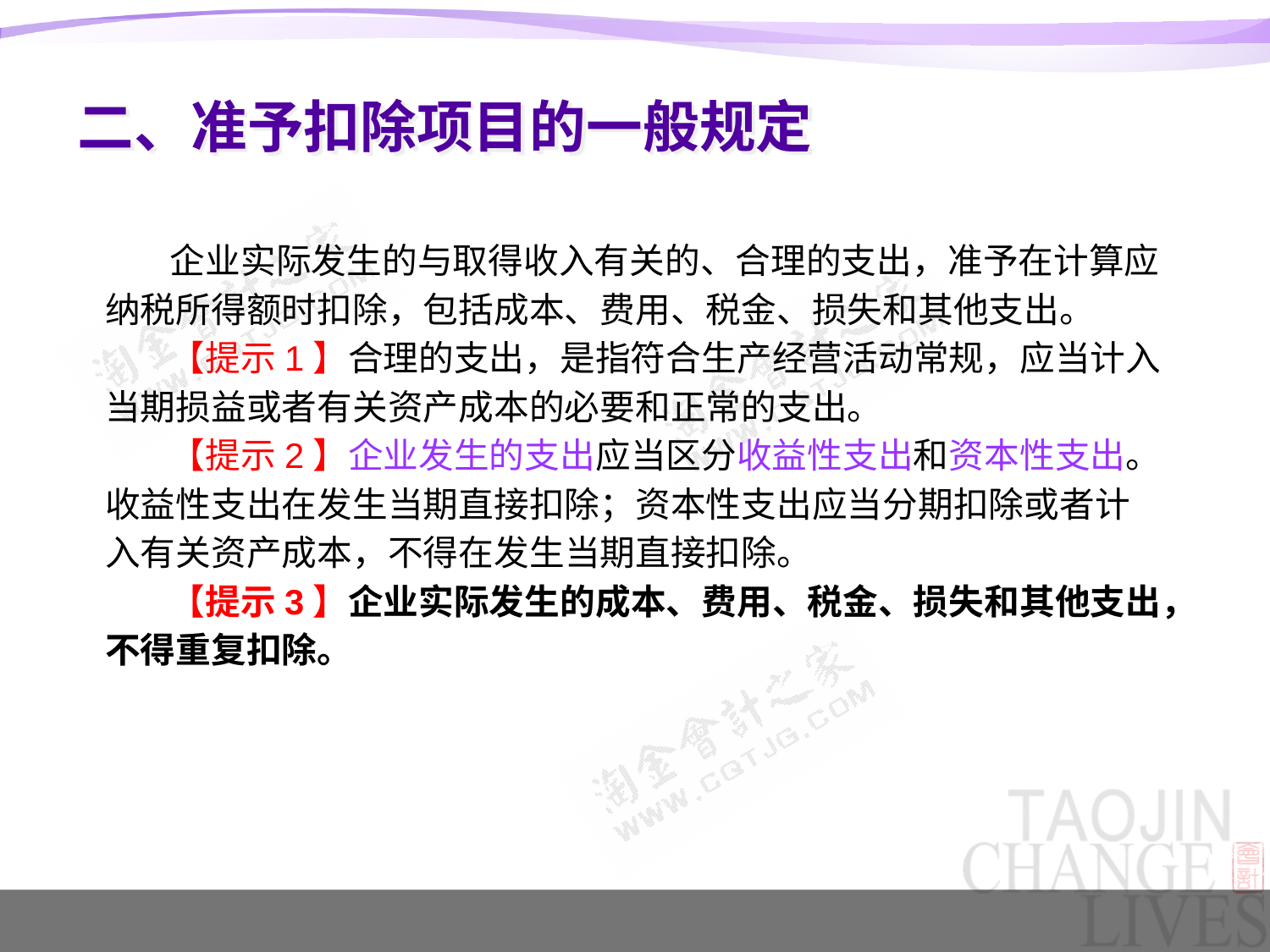

# 二、准予扣除项目的一般规定
企业实际发生的与取得收入有关的、合理的支出，准予在计算应纳税所得额时扣除，包括成本、费用、税金、损失和其他支出。
【提示1】合理的支出，是指符合生产经营活动常规，应当计入当期损益或者有关资产成本的必要和正常的支出。
【提示2】企业发生的支出应当区分收益性支出和资本性支出。收益性支出在发生当期直接扣除；资本性支出应当分期扣除或者计入有关资产成本，不得在发生当期直接扣除。
【提示3】企业实际发生的成本、费用、税金、损失和其他支出，不得重复扣除。